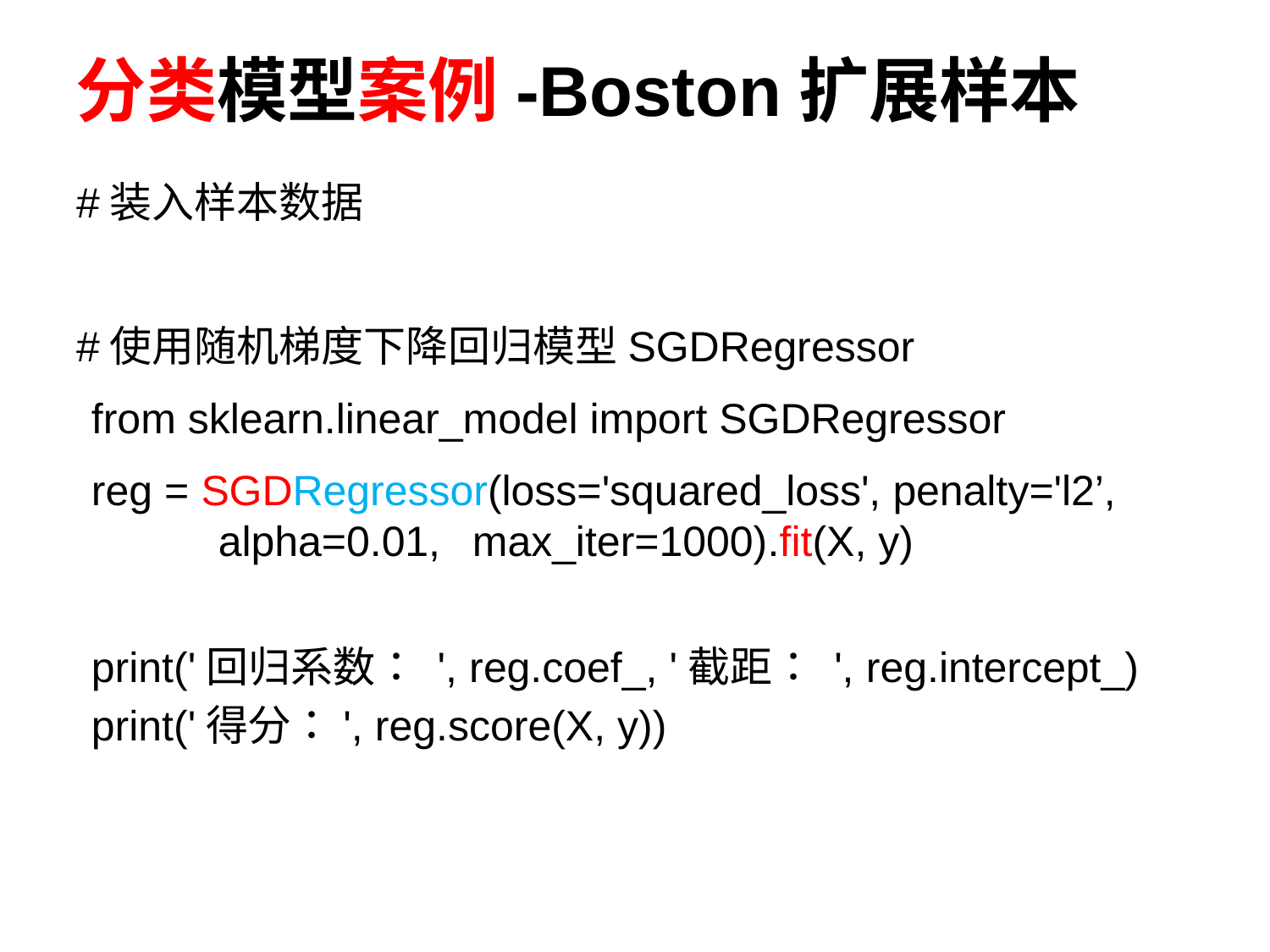

分类模型案例-Boston扩展样本
#装入样本数据

#使用随机梯度下降回归模型SGDRegressor
from sklearn.linear_model import SGDRegressor
reg = SGDRegressor(loss='squared_loss', penalty='l2’, 	alpha=0.01, 	max_iter=1000).fit(X, y)

print('回归系数： ', reg.coef_, '截距： ', reg.intercept_)
print('得分：', reg.score(X, y))